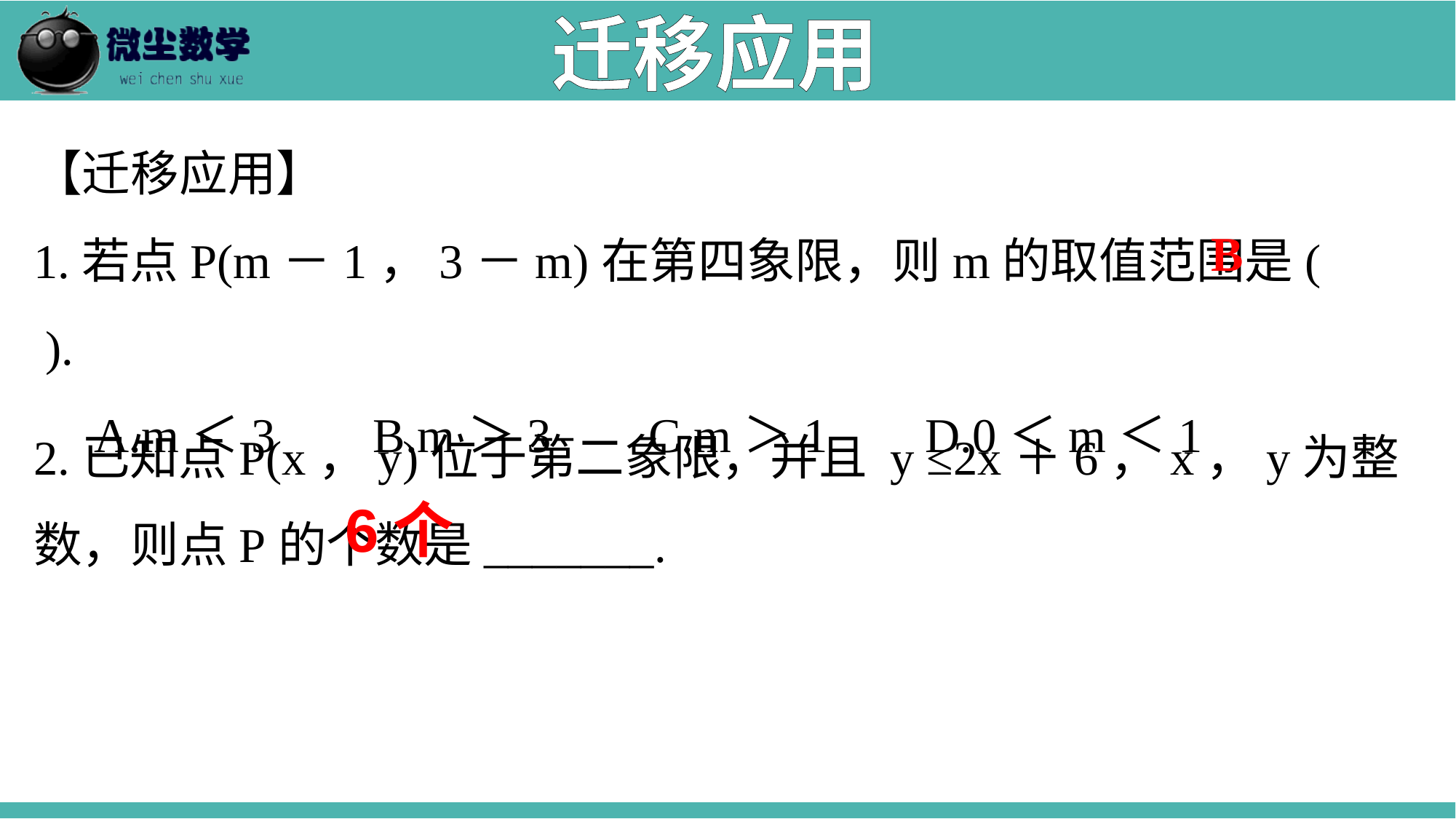

迁移应用
【迁移应用】
1.若点P(m－1，3－m)在第四象限，则m的取值范围是(        ).
     A.m＜3        B.m＞3        C.m＞1        D.0＜m＜1

B
2.已知点P(x，y)位于第二象限，并且 y ≤2x＋6，x，y为整数，则点P的个数是_______.
6个